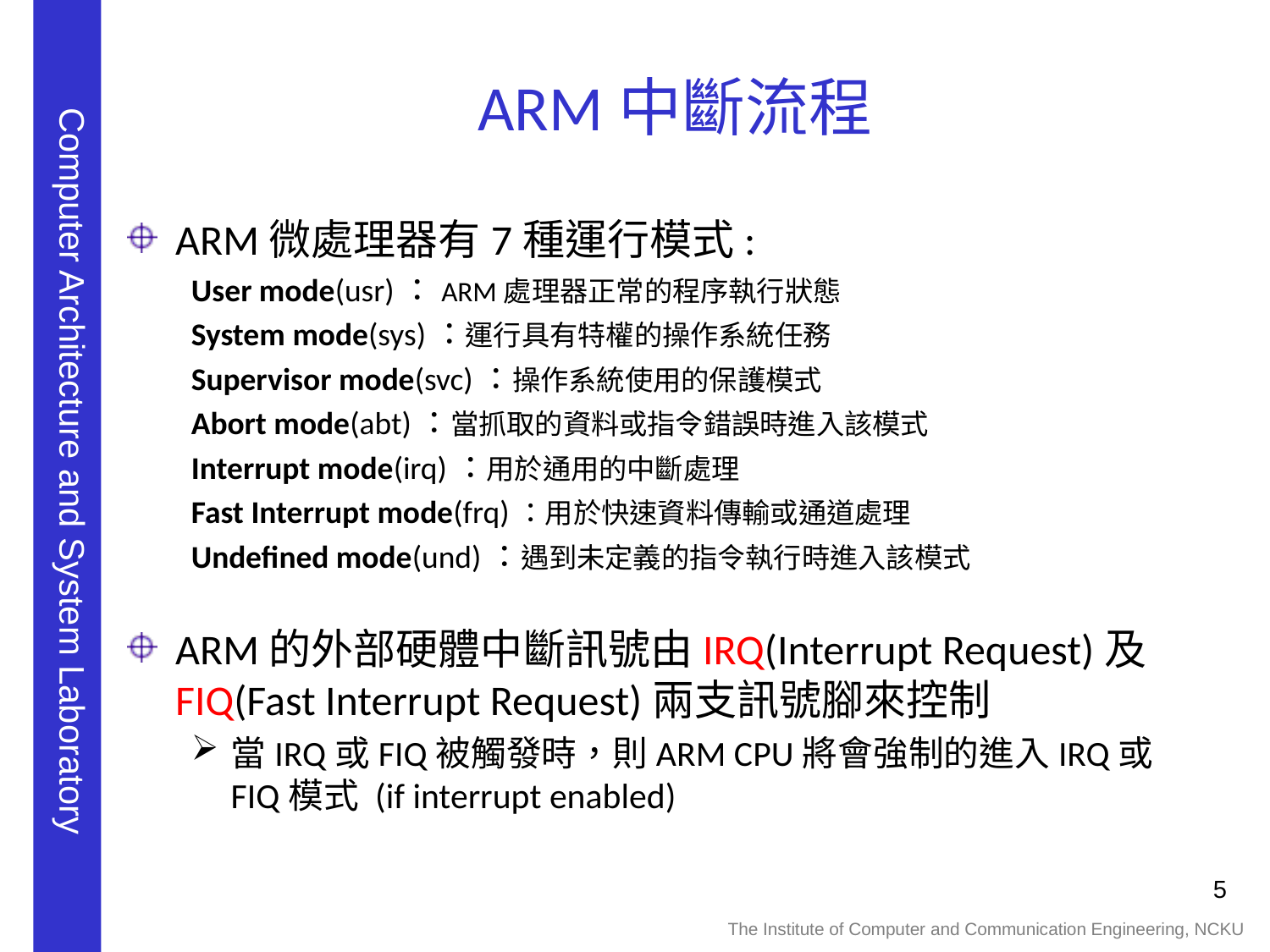

# ARM中斷流程
ARM微處理器有7種運行模式:
User mode(usr)：ARM處理器正常的程序執行狀態
System mode(sys)：運行具有特權的操作系統任務
Supervisor mode(svc)：操作系統使用的保護模式
Abort mode(abt)：當抓取的資料或指令錯誤時進入該模式
Interrupt mode(irq)：用於通用的中斷處理
Fast Interrupt mode(frq)：用於快速資料傳輸或通道處理
Undefined mode(und)：遇到未定義的指令執行時進入該模式

ARM的外部硬體中斷訊號由IRQ(Interrupt Request)及FIQ(Fast Interrupt Request)兩支訊號腳來控制
當IRQ或FIQ被觸發時，則ARM CPU將會強制的進入IRQ或FIQ模式 (if interrupt enabled)
5